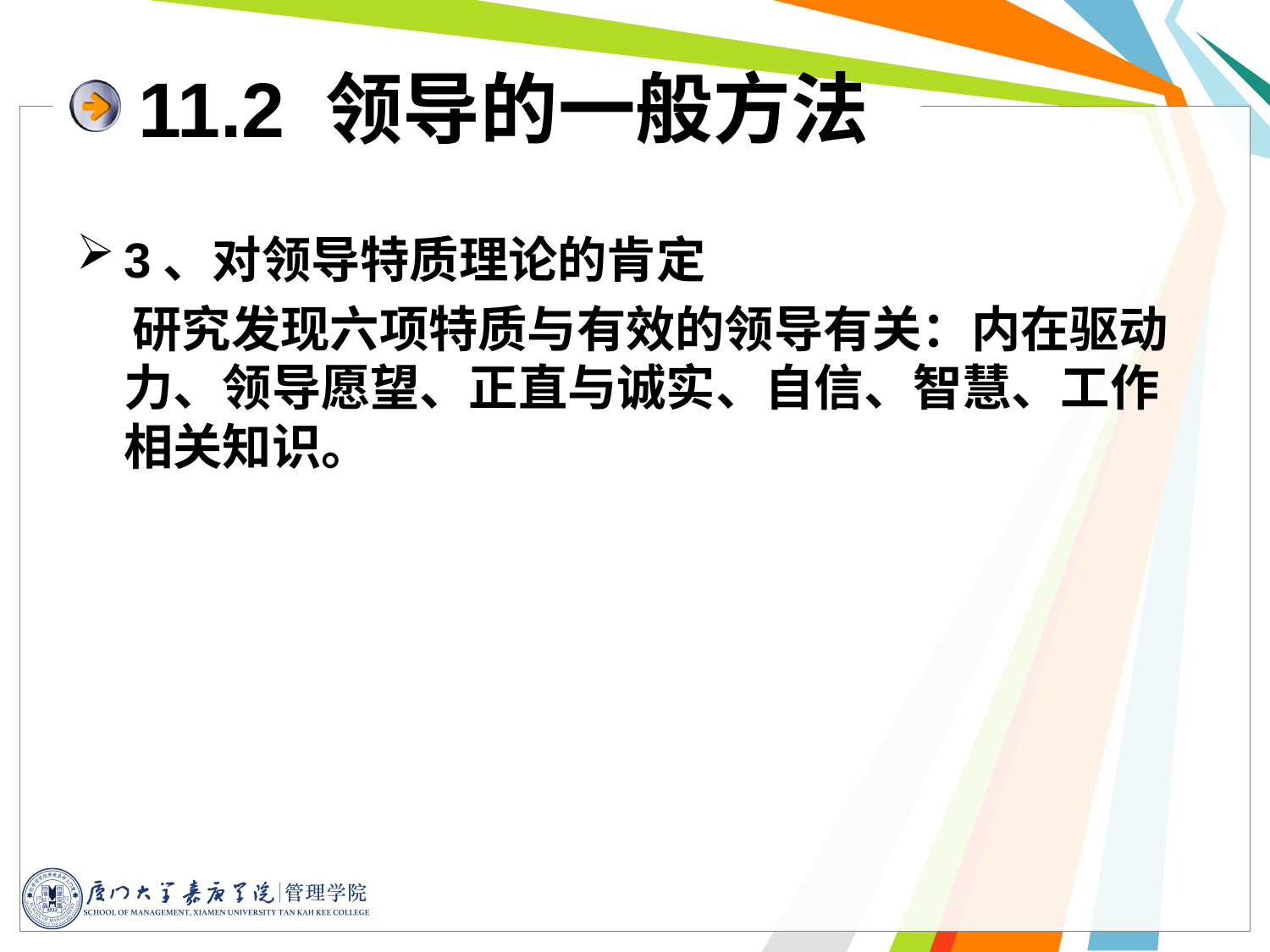

11.2 领导的一般方法
3、对领导特质理论的肯定
    研究发现六项特质与有效的领导有关：内在驱动力、领导愿望、正直与诚实、自信、智慧、工作相关知识。